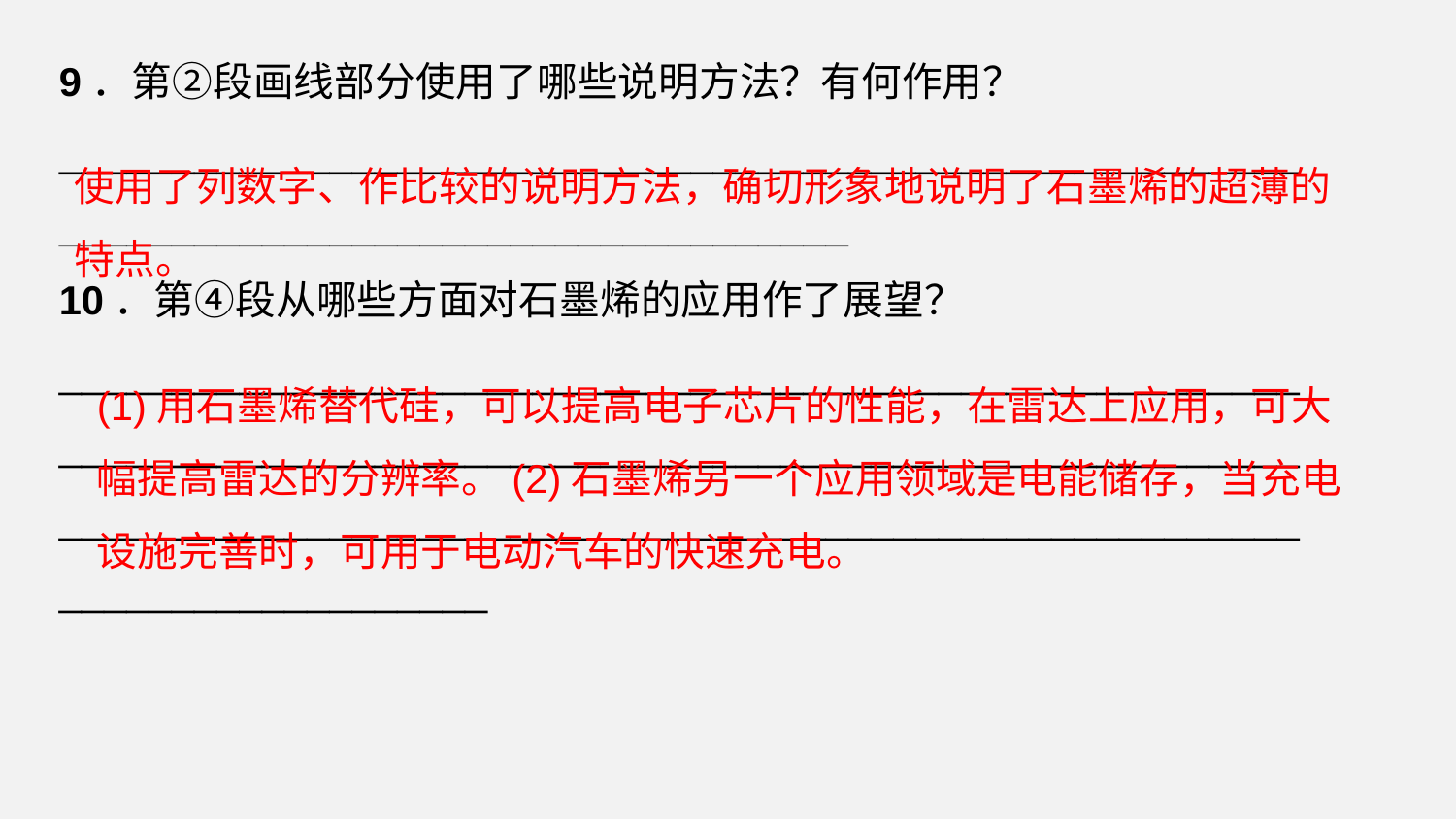

9．第②段画线部分使用了哪些说明方法？有何作用？
__________________________________________________________________________________________
10．第④段从哪些方面对石墨烯的应用作了展望？
________________________________________________________________________________________________________________________________________________________________________________________
使用了列数字、作比较的说明方法，确切形象地说明了石墨烯的超薄的特点。
(1)用石墨烯替代硅，可以提高电子芯片的性能，在雷达上应用，可大幅提高雷达的分辨率。(2)石墨烯另一个应用领域是电能储存，当充电设施完善时，可用于电动汽车的快速充电。